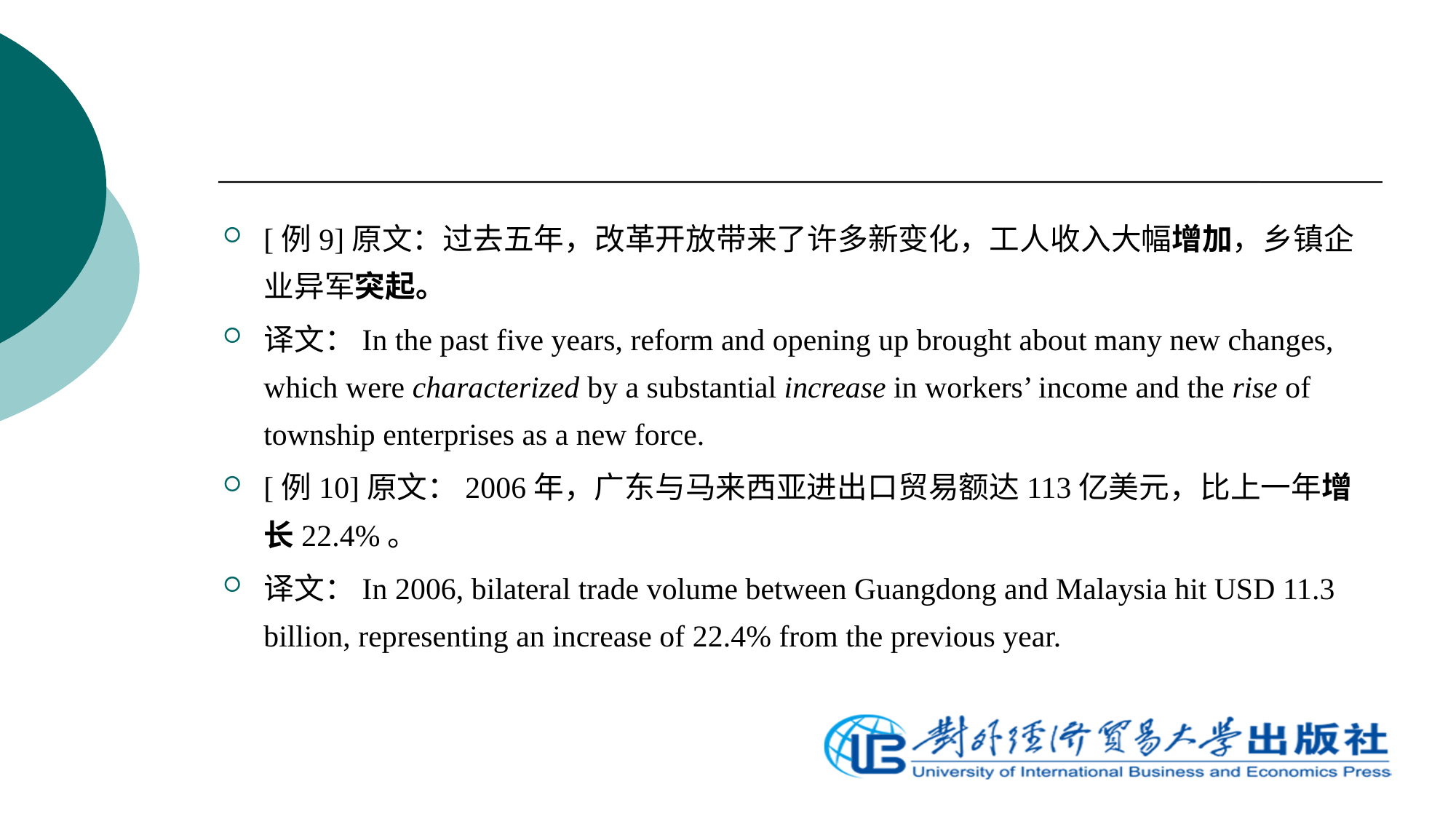

[例9]原文：过去五年，改革开放带来了许多新变化，工人收入大幅增加，乡镇企业异军突起。
译文：In the past five years, reform and opening up brought about many new changes, which were characterized by a substantial increase in workers’ income and the rise of township enterprises as a new force.
[例10]原文：2006年，广东与马来西亚进出口贸易额达113亿美元，比上一年增长22.4%。
译文：In 2006, bilateral trade volume between Guangdong and Malaysia hit USD 11.3 billion, representing an increase of 22.4% from the previous year.